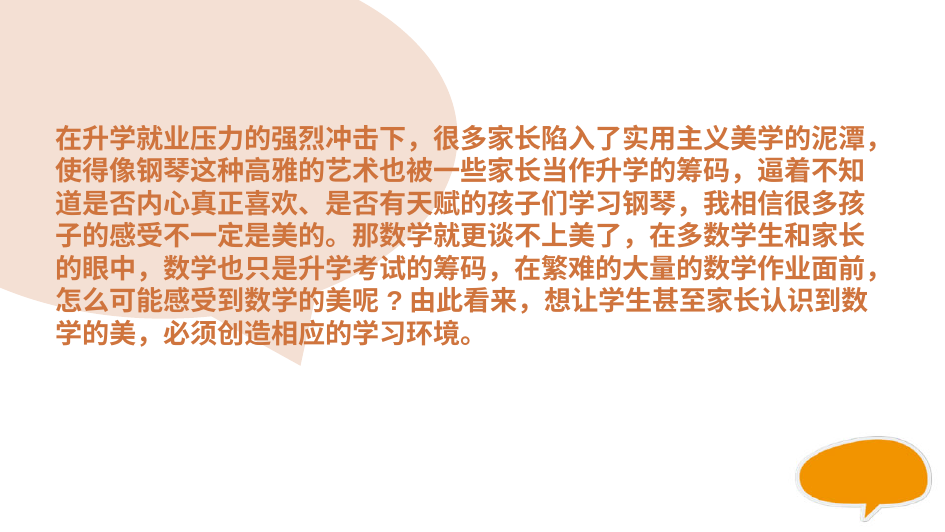

#

在升学就业压力的强烈冲击下，很多家长陷入了实用主义美学的泥潭，使得像钢琴这种高雅的艺术也被一些家长当作升学的筹码，逼着不知道是否内心真正喜欢、是否有天赋的孩子们学习钢琴，我相信很多孩子的感受不一定是美的。那数学就更谈不上美了，在多数学生和家长的眼中，数学也只是升学考试的筹码，在繁难的大量的数学作业面前，怎么可能感受到数学的美呢?由此看来，想让学生甚至家长认识到数学的美，必须创造相应的学习环境。